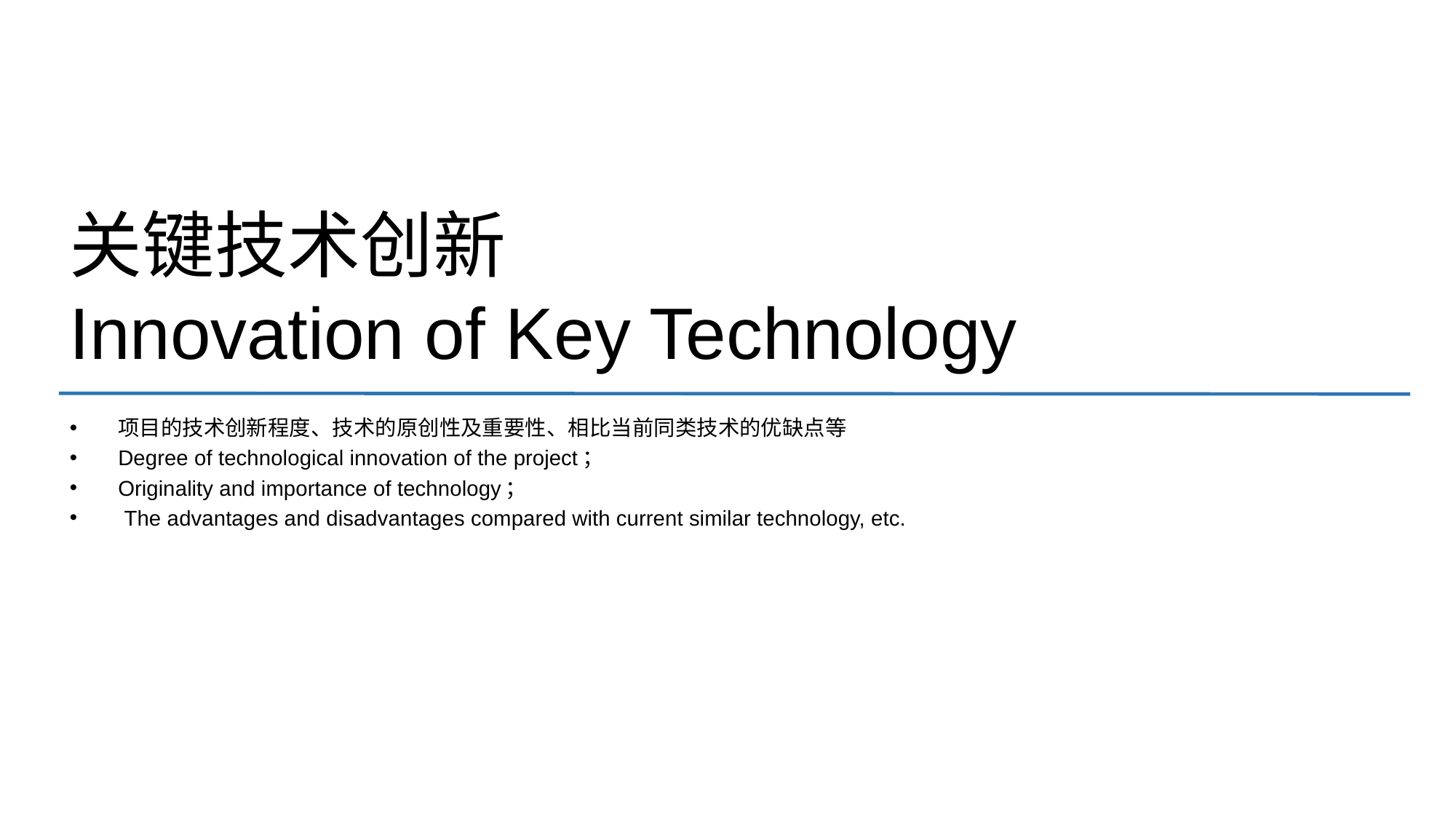

关键技术创新
Innovation of Key Technology
项目的技术创新程度、技术的原创性及重要性、相比当前同类技术的优缺点等
Degree of technological innovation of the project；
Originality and importance of technology；
 The advantages and disadvantages compared with current similar technology, etc.